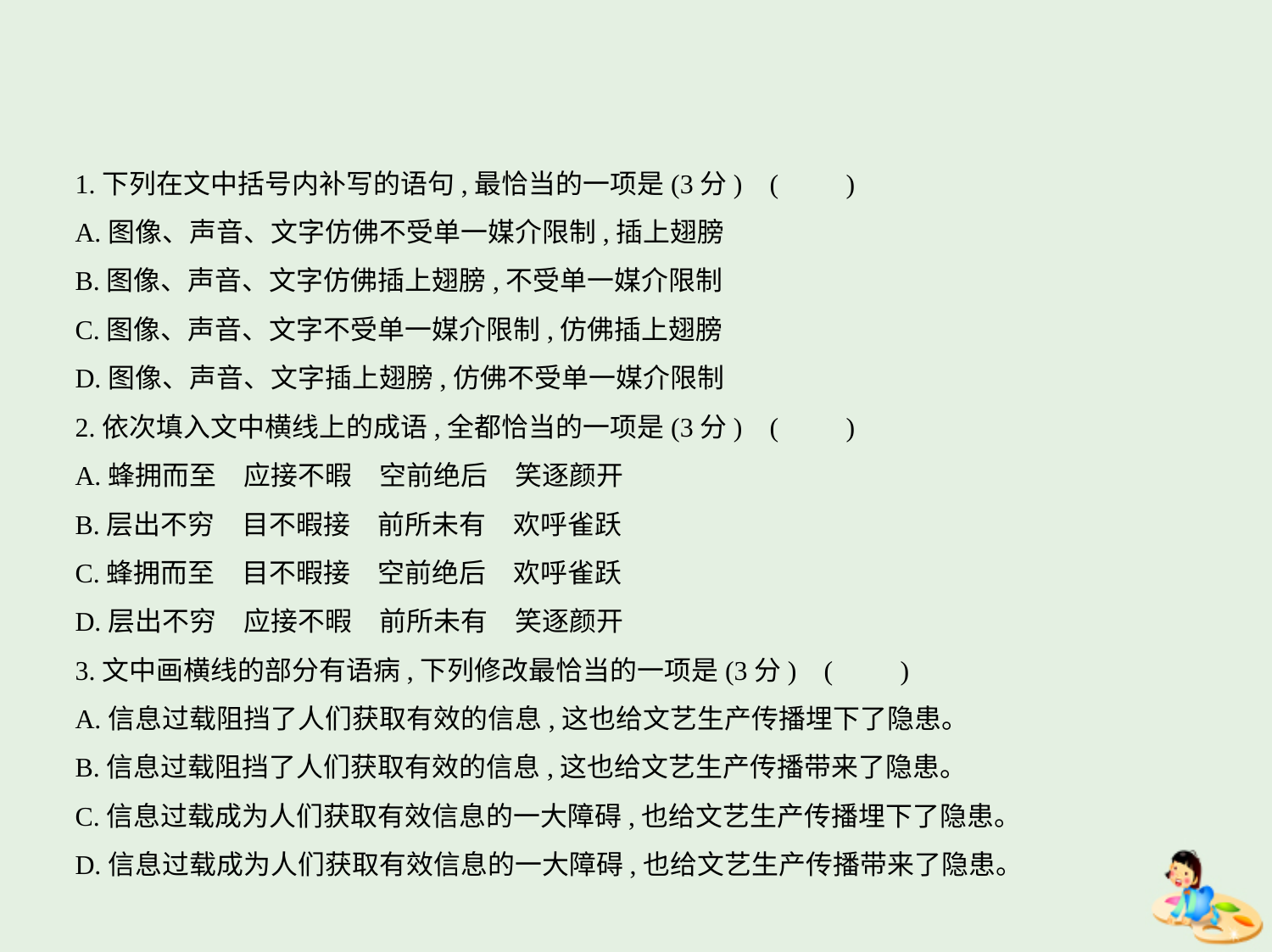

1.下列在文中括号内补写的语句,最恰当的一项是(3分) (　　)
A.图像、声音、文字仿佛不受单一媒介限制,插上翅膀
B.图像、声音、文字仿佛插上翅膀,不受单一媒介限制
C.图像、声音、文字不受单一媒介限制,仿佛插上翅膀
D.图像、声音、文字插上翅膀,仿佛不受单一媒介限制
2.依次填入文中横线上的成语,全都恰当的一项是(3分) (　　)
A.蜂拥而至　应接不暇　空前绝后　笑逐颜开
B.层出不穷　目不暇接　前所未有　欢呼雀跃
C.蜂拥而至　目不暇接　空前绝后　欢呼雀跃
D.层出不穷　应接不暇　前所未有　笑逐颜开
3.文中画横线的部分有语病,下列修改最恰当的一项是(3分) (　　)
A.信息过载阻挡了人们获取有效的信息,这也给文艺生产传播埋下了隐患。
B.信息过载阻挡了人们获取有效的信息,这也给文艺生产传播带来了隐患。
C.信息过载成为人们获取有效信息的一大障碍,也给文艺生产传播埋下了隐患。
D.信息过载成为人们获取有效信息的一大障碍,也给文艺生产传播带来了隐患。